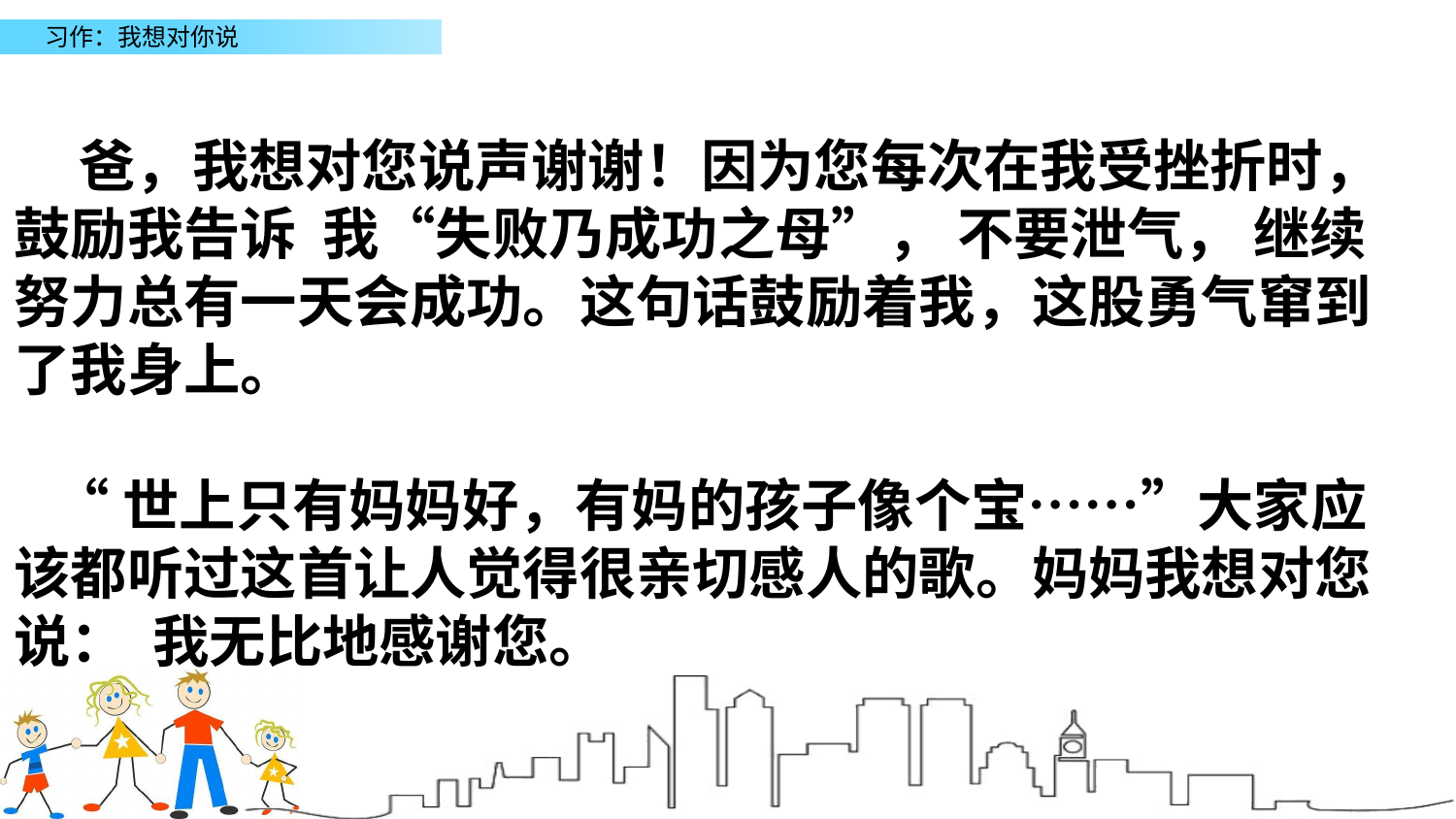

爸，我想对您说声谢谢！因为您每次在我受挫折时，鼓励我告诉  我“失败乃成功之母”， 不要泄气， 继续努力总有一天会成功。这句话鼓励着我，这股勇气窜到了我身上。

   “世上只有妈妈好，有妈的孩子像个宝……”大家应该都听过这首让人觉得很亲切感人的歌。妈妈我想对您说：  我无比地感谢您。
13